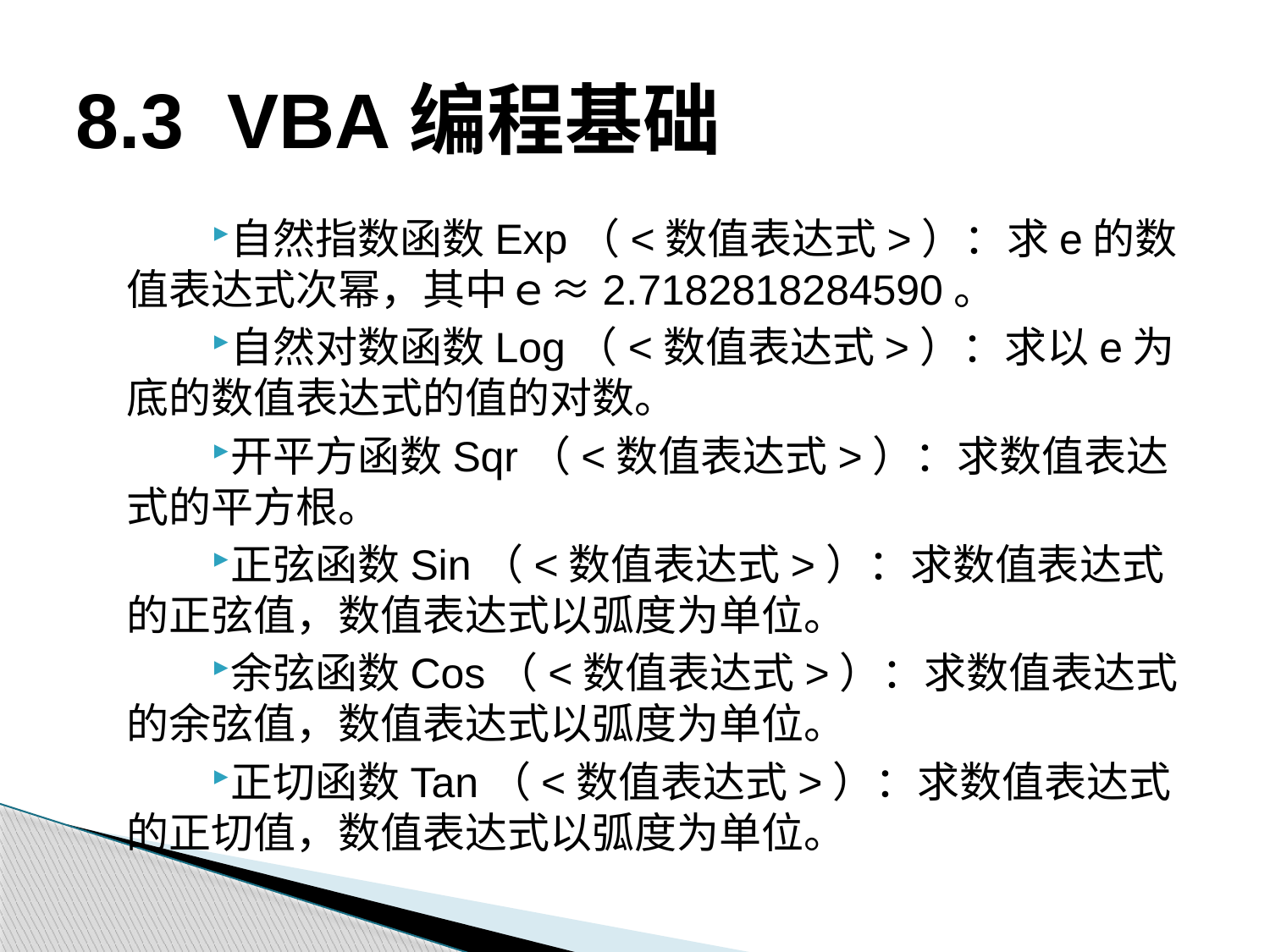

# 8.3  VBA编程基础
自然指数函数Exp（<数值表达式>）：求e的数值表达式次幂，其中ｅ≈2.7182818284590。
自然对数函数Log（<数值表达式>）：求以e为底的数值表达式的值的对数。
开平方函数Sqr（<数值表达式>）：求数值表达式的平方根。
正弦函数Sin（<数值表达式>）：求数值表达式的正弦值，数值表达式以弧度为单位。
余弦函数Cos（<数值表达式>）：求数值表达式的余弦值，数值表达式以弧度为单位。
正切函数Tan（<数值表达式>）：求数值表达式的正切值，数值表达式以弧度为单位。